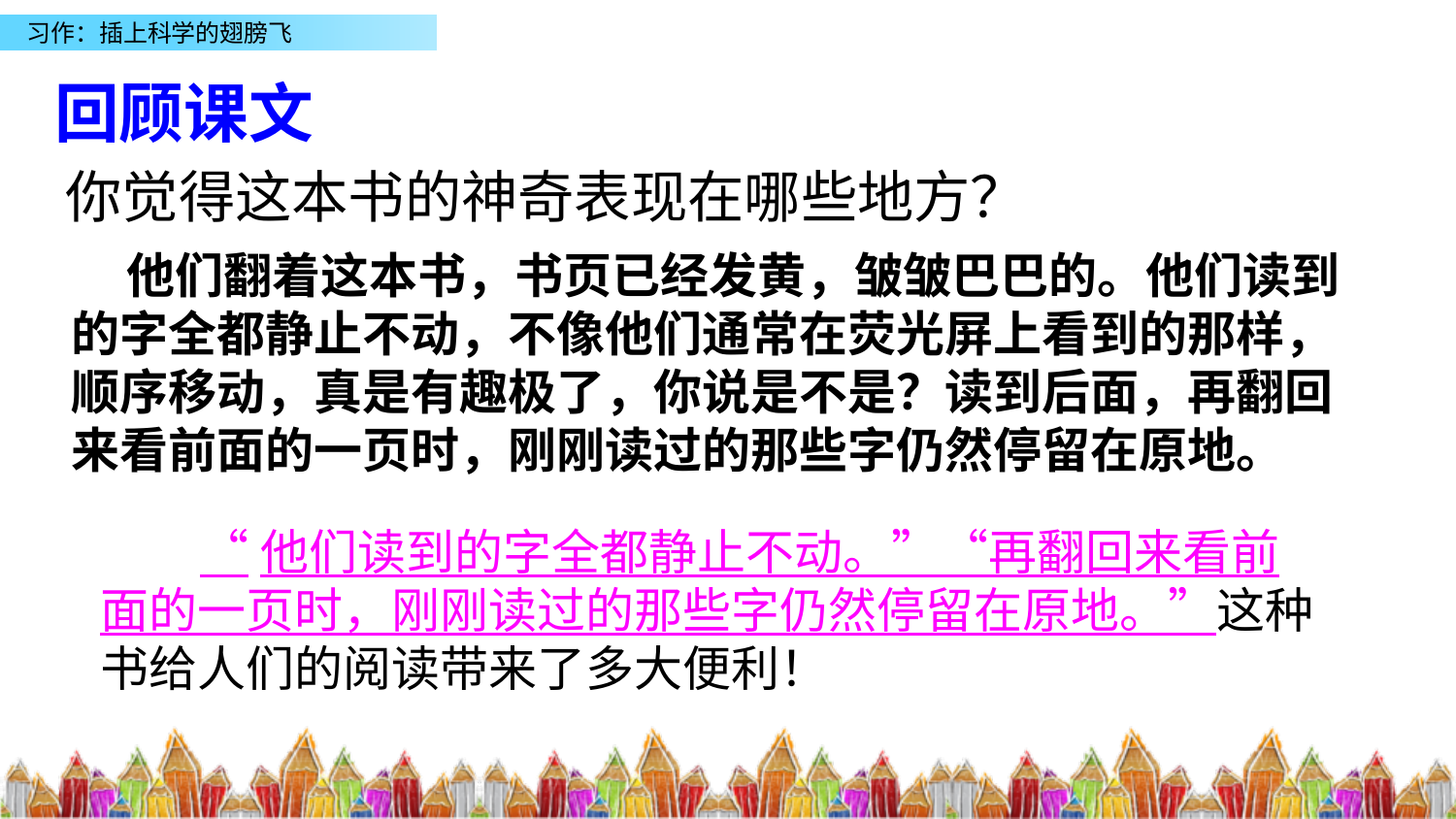

回顾课文
你觉得这本书的神奇表现在哪些地方？
    他们翻着这本书，书页已经发黄，皱皱巴巴的。他们读到的字全都静止不动，不像他们通常在荧光屏上看到的那样，顺序移动，真是有趣极了，你说是不是？读到后面，再翻回来看前面的一页时，刚刚读过的那些字仍然停留在原地。
“他们读到的字全都静止不动。”“再翻回来看前面的一页时，刚刚读过的那些字仍然停留在原地。”这种书给人们的阅读带来了多大便利！